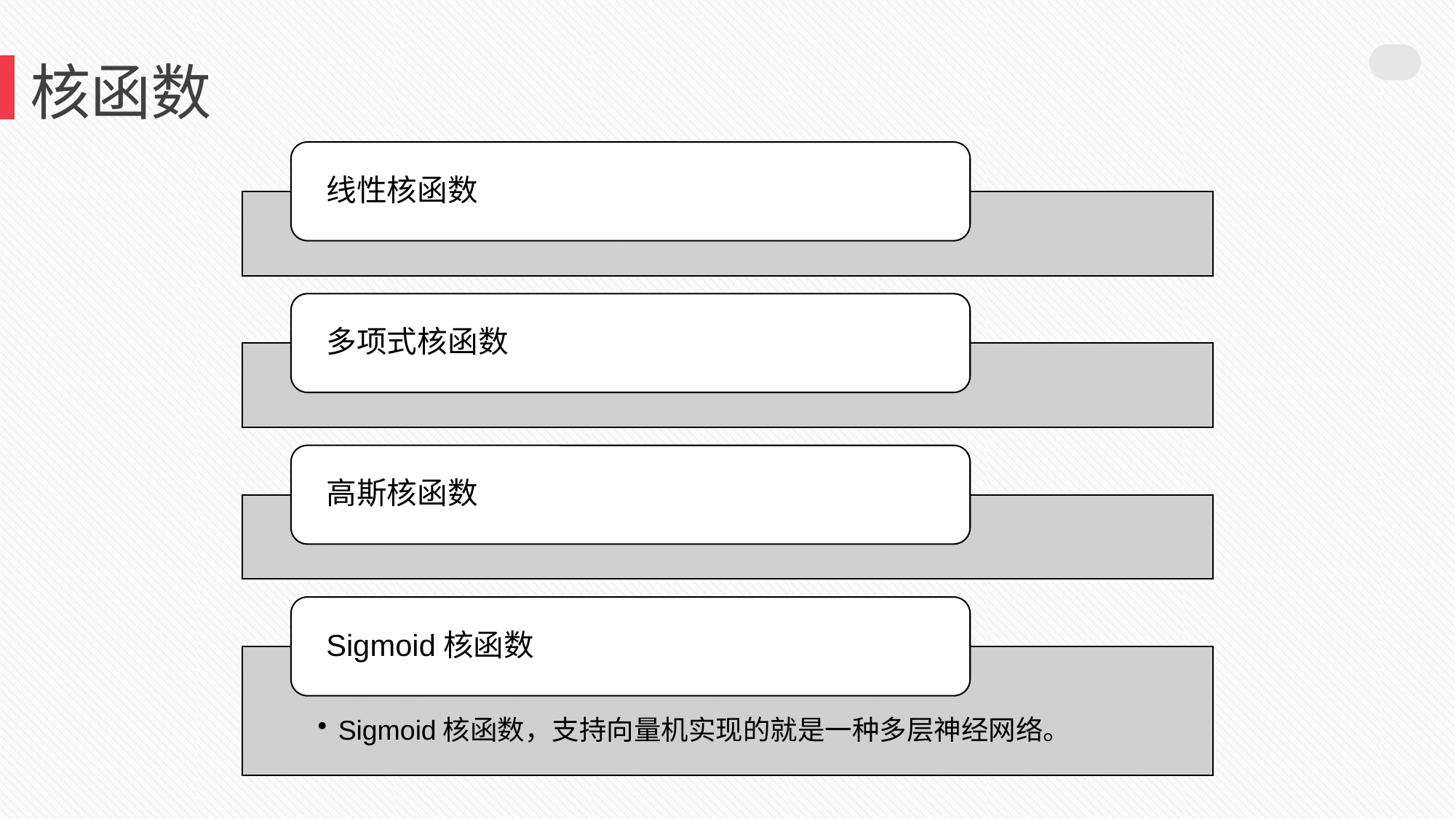

核函数

线性核函数
多项式核函数
高斯核函数
Sigmoid核函数，支持向量机实现的就是一种多层神经网络。
Sigmoid核函数